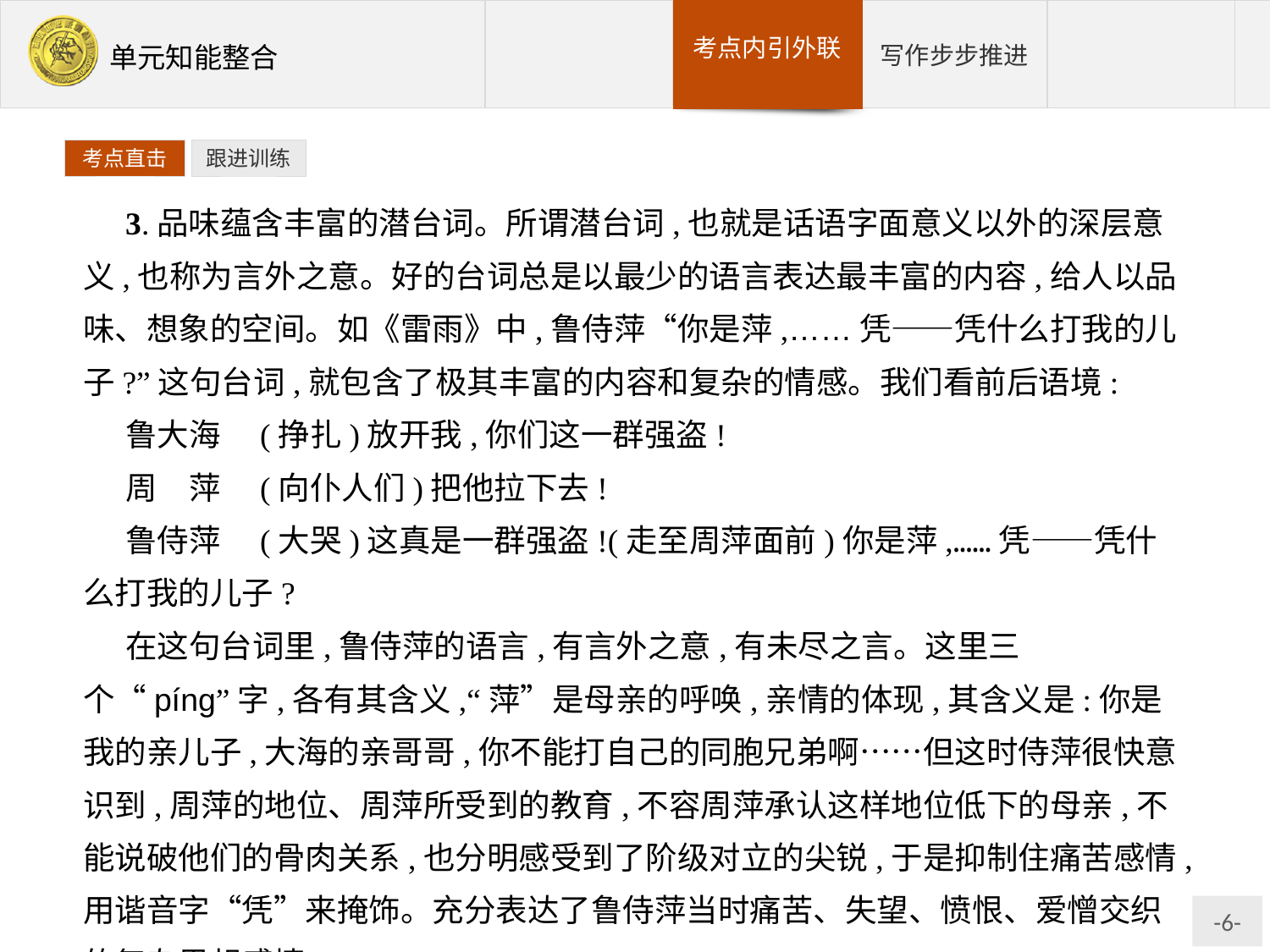

考点直击
跟进训练
3.品味蕴含丰富的潜台词。所谓潜台词,也就是话语字面意义以外的深层意义,也称为言外之意。好的台词总是以最少的语言表达最丰富的内容,给人以品味、想象的空间。如《雷雨》中,鲁侍萍“你是萍,……凭——凭什么打我的儿子?”这句台词,就包含了极其丰富的内容和复杂的情感。我们看前后语境:
鲁大海　(挣扎)放开我,你们这一群强盗!
周　萍　(向仆人们)把他拉下去!
鲁侍萍　(大哭)这真是一群强盗!(走至周萍面前)你是萍,……凭——凭什么打我的儿子?
在这句台词里,鲁侍萍的语言,有言外之意,有未尽之言。这里三个“píng”字,各有其含义,“萍”是母亲的呼唤,亲情的体现,其含义是:你是我的亲儿子,大海的亲哥哥,你不能打自己的同胞兄弟啊……但这时侍萍很快意识到,周萍的地位、周萍所受到的教育,不容周萍承认这样地位低下的母亲,不能说破他们的骨肉关系,也分明感受到了阶级对立的尖锐,于是抑制住痛苦感情,用谐音字“凭”来掩饰。充分表达了鲁侍萍当时痛苦、失望、愤恨、爱憎交织的复杂思想感情。